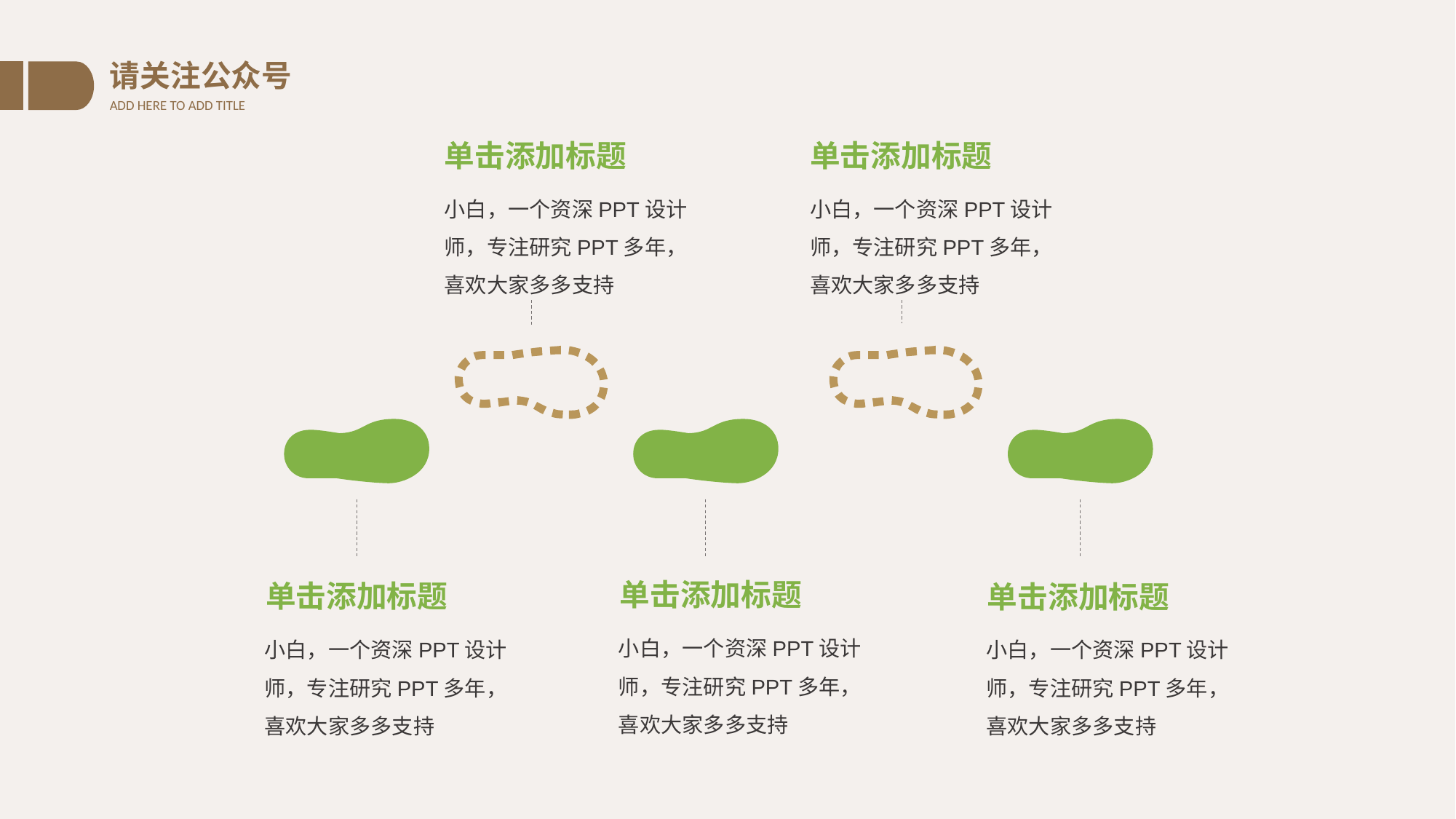

请关注公众号

ADD HERE TO ADD TITLE
单击添加标题
单击添加标题
小白，一个资深PPT设计师，专注研究PPT多年，喜欢大家多多支持
小白，一个资深PPT设计师，专注研究PPT多年，喜欢大家多多支持

单击添加标题
单击添加标题
单击添加标题
小白，一个资深PPT设计师，专注研究PPT多年，喜欢大家多多支持
小白，一个资深PPT设计师，专注研究PPT多年，喜欢大家多多支持
小白，一个资深PPT设计师，专注研究PPT多年，喜欢大家多多支持